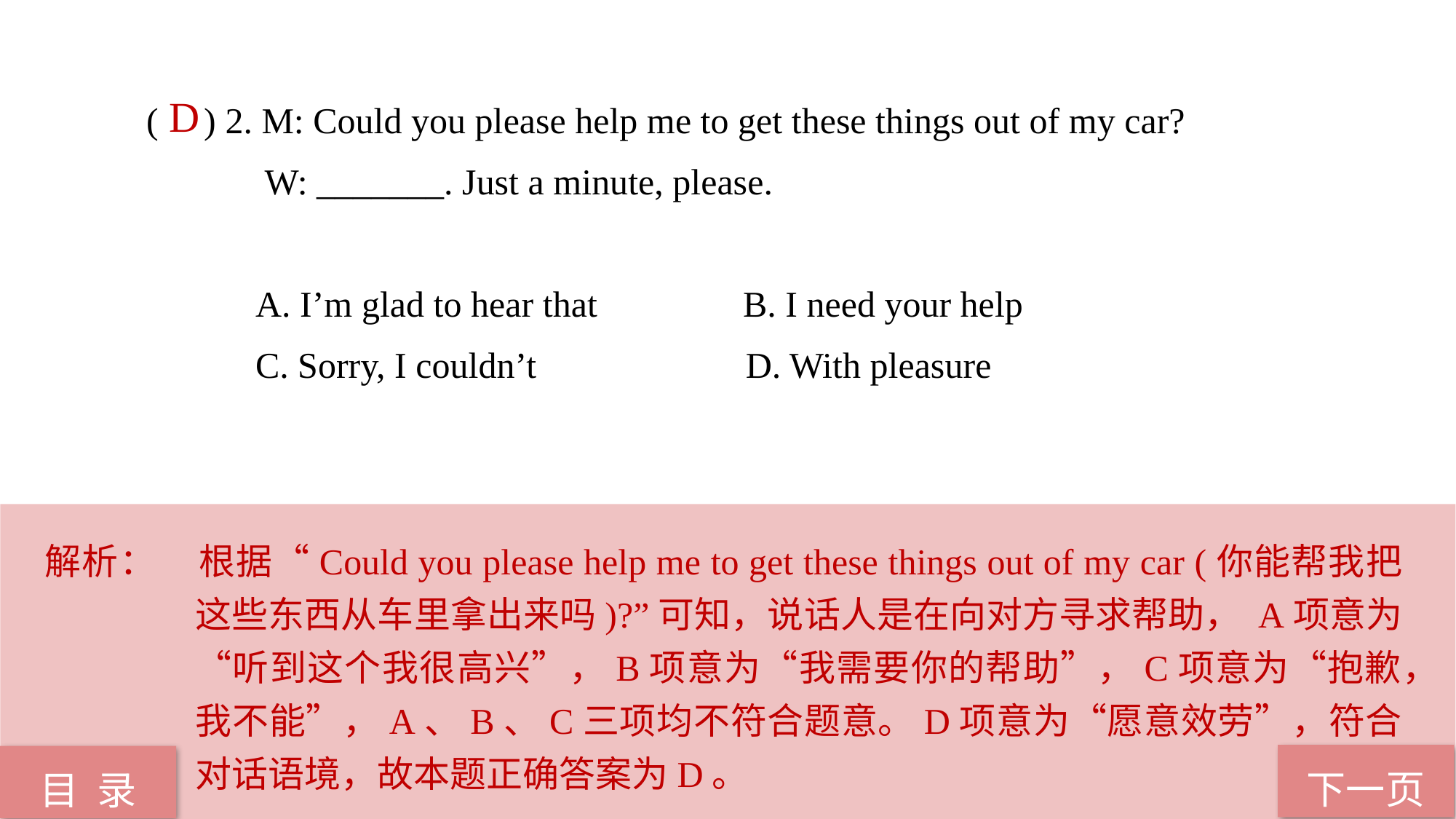

(     ) 2. M: Could you please help me to get these things out of my car?
             W: _______. Just a minute, please.

            A. I’m glad to hear that                B. I need your help
            C. Sorry, I couldn’t                       D. With pleasure
 D
解析：	根据“Could you please help me to get these things out of my car (你能帮我把这些东西从车里拿出来吗)?”可知，说话人是在向对方寻求帮助， A项意为“听到这个我很高兴”，B项意为“我需要你的帮助”，C项意为“抱歉，我不能”，A、B、C三项均不符合题意。D项意为“愿意效劳”，符合对话语境，故本题正确答案为D。